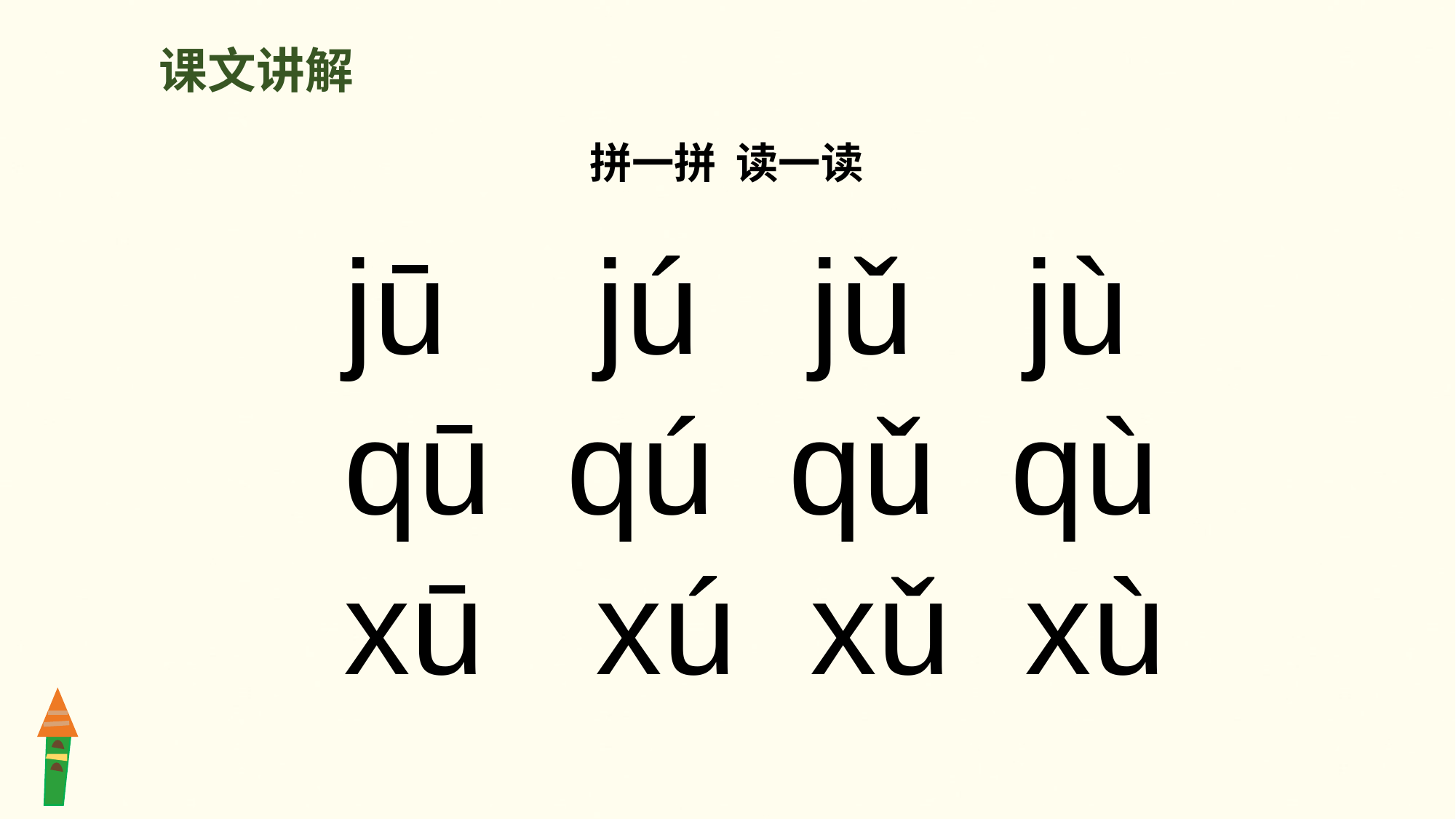

课文讲解
拼一拼  读一读
jū    jú   jǔ   jù
qū  qú  qǔ  qù
xū   xú  xǔ  xù